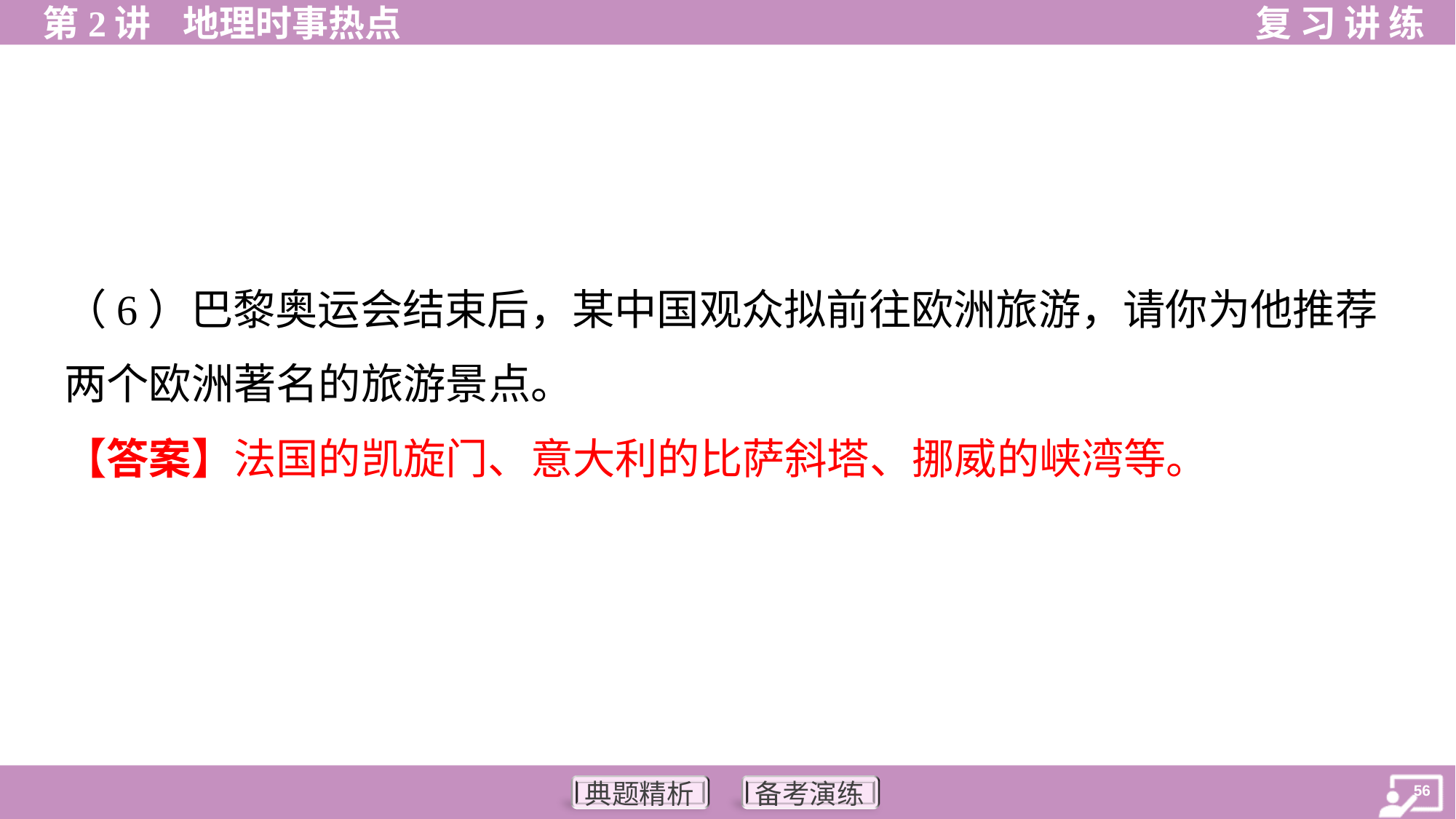

（6）巴黎奥运会结束后，某中国观众拟前往欧洲旅游，请你为他推荐
两个欧洲著名的旅游景点。
【答案】法国的凯旋门、意大利的比萨斜塔、挪威的峡湾等。